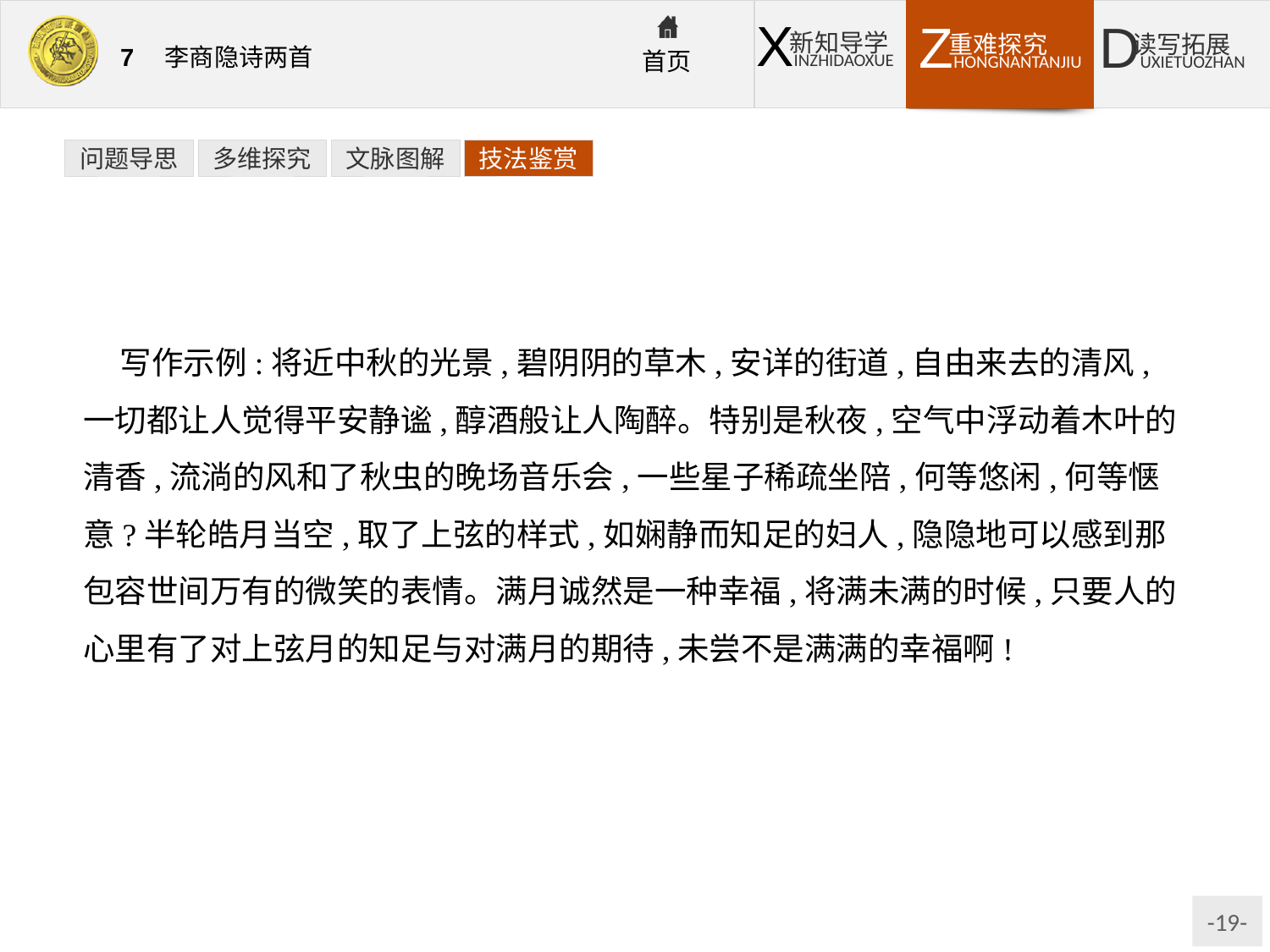

问题导思
多维探究
文脉图解
技法鉴赏
写作示例:将近中秋的光景,碧阴阴的草木,安详的街道,自由来去的清风,一切都让人觉得平安静谧,醇酒般让人陶醉。特别是秋夜,空气中浮动着木叶的清香,流淌的风和了秋虫的晚场音乐会,一些星子稀疏坐陪,何等悠闲,何等惬意?半轮皓月当空,取了上弦的样式,如娴静而知足的妇人,隐隐地可以感到那包容世间万有的微笑的表情。满月诚然是一种幸福,将满未满的时候,只要人的心里有了对上弦月的知足与对满月的期待,未尝不是满满的幸福啊!